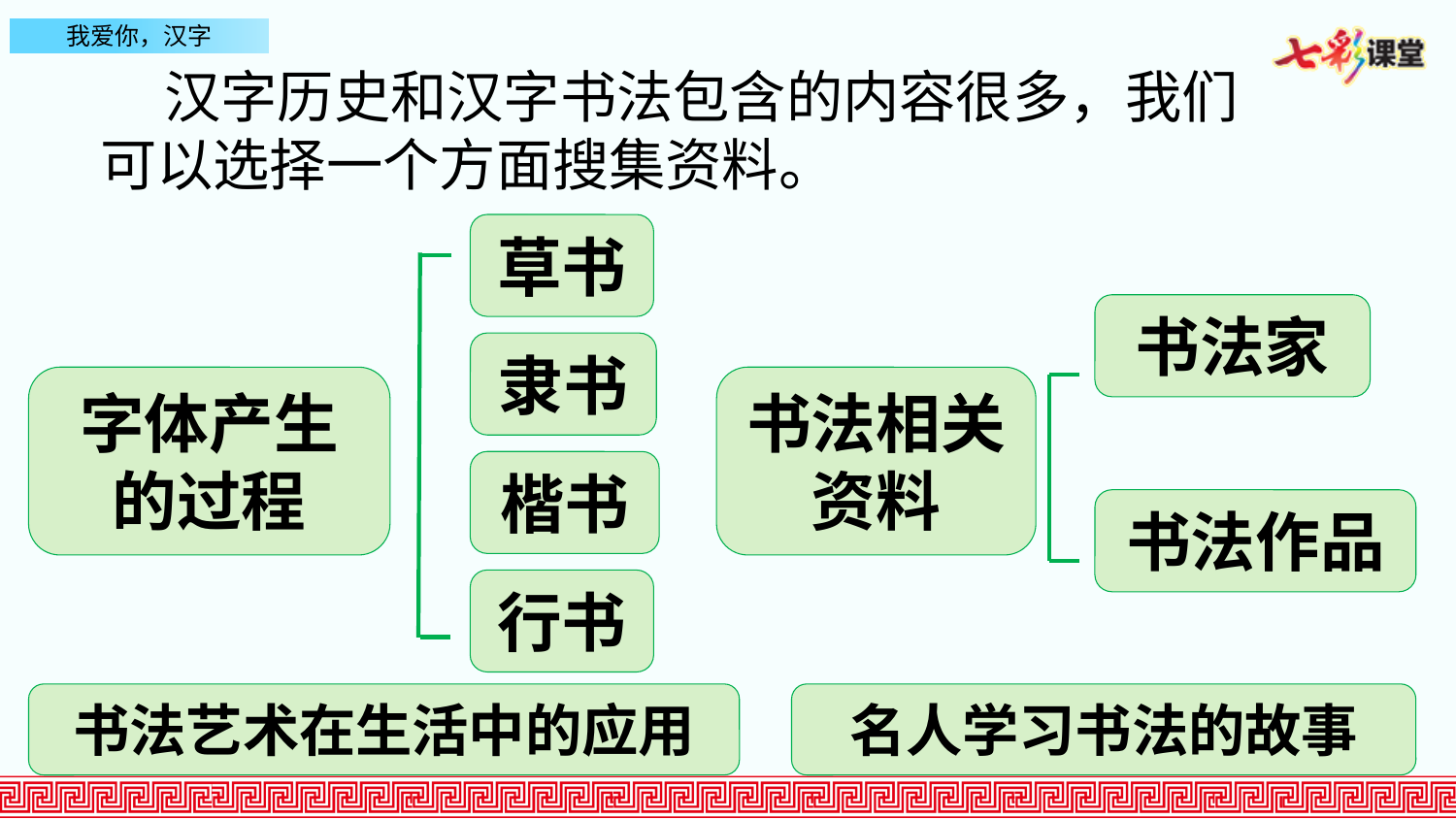

汉字历史和汉字书法包含的内容很多，我们可以选择一个方面搜集资料。
草书
书法家
隶书
字体产生的过程
书法相关资料
楷书
书法作品
行书
书法艺术在生活中的应用
名人学习书法的故事